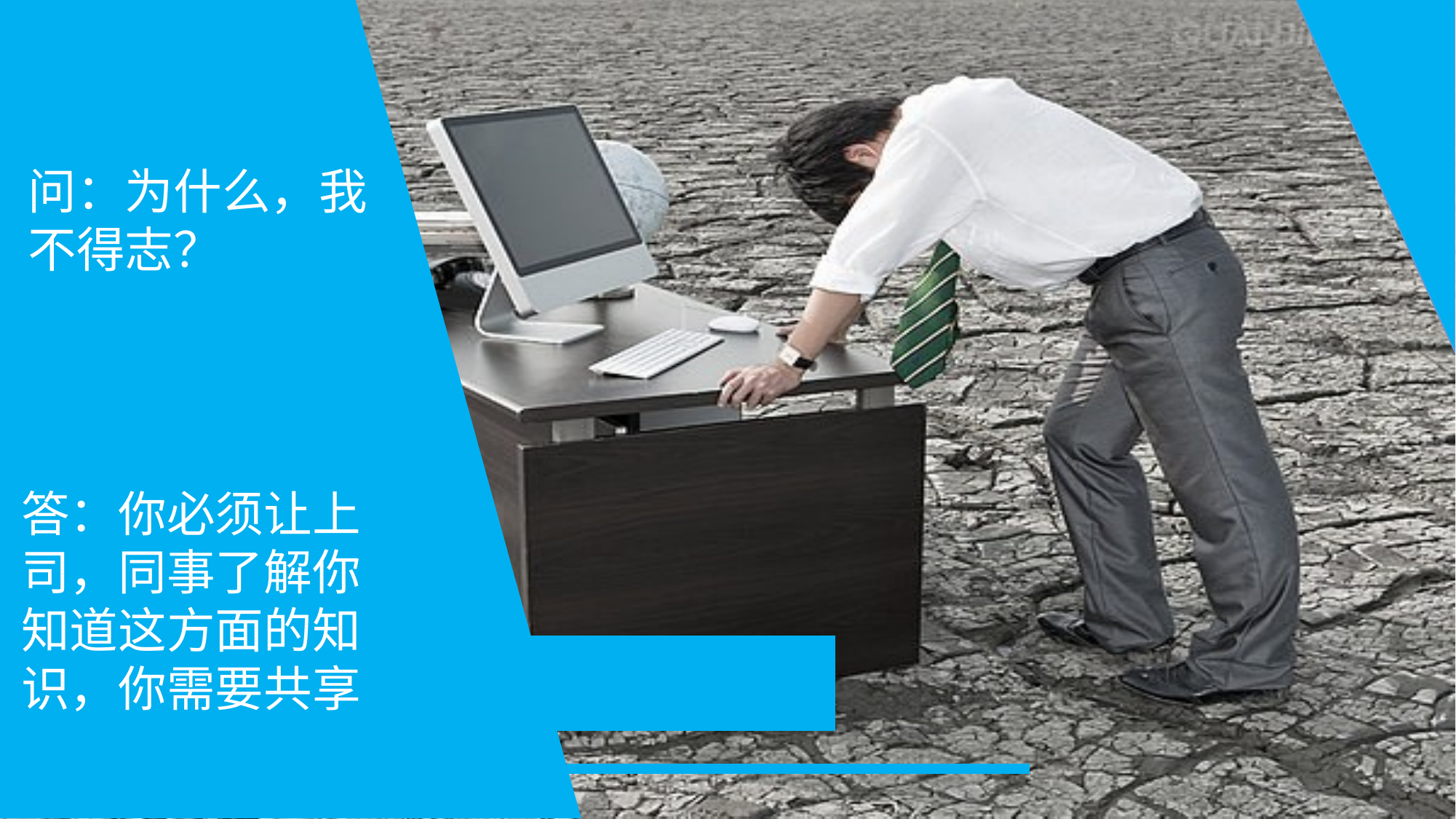

问：为什么，我不得志？
答：你必须让上司，同事了解你知道这方面的知识，你需要共享